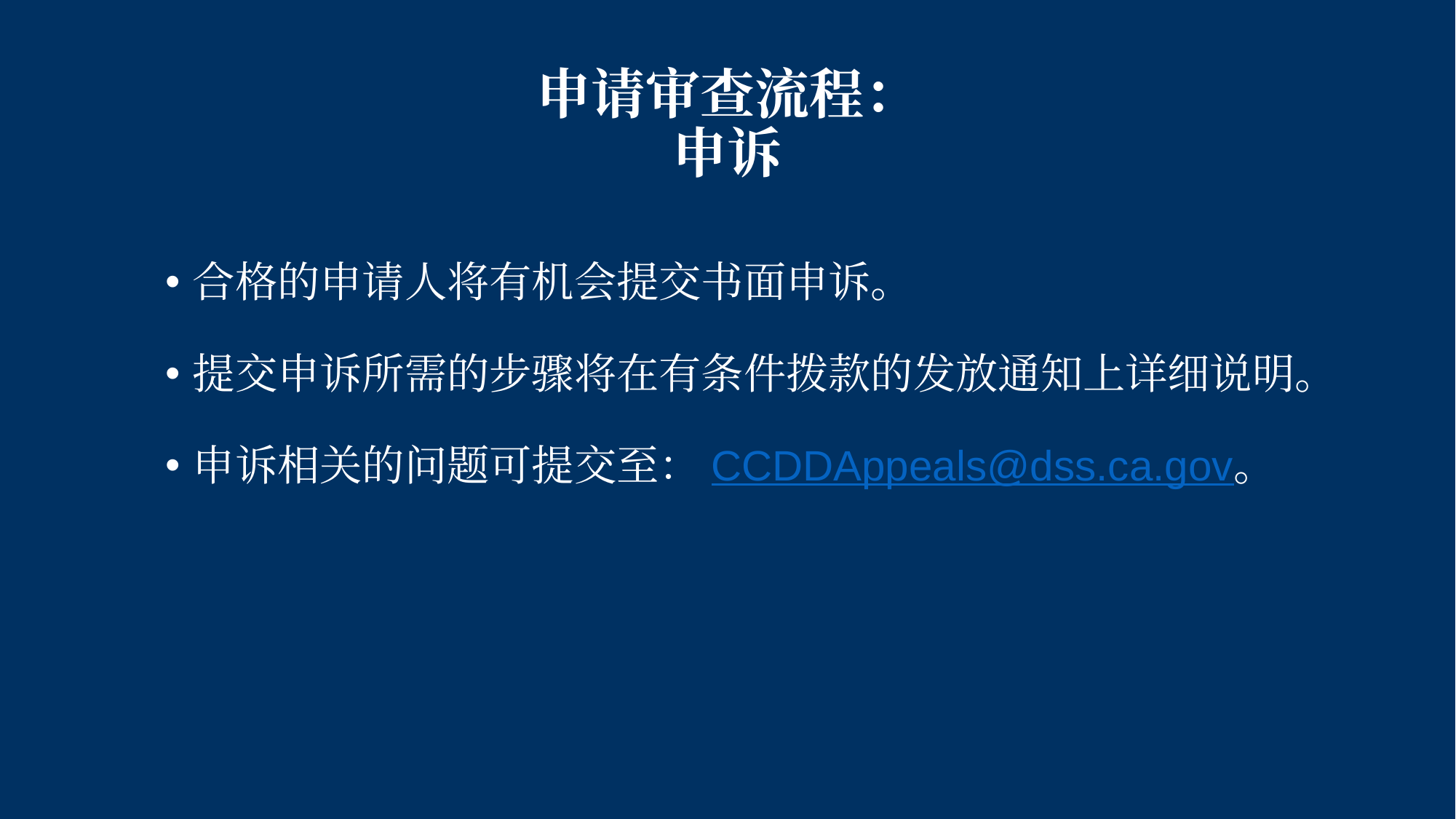

# 申请审查流程： 申诉
合格的申请人将有机会提交书面申诉。

提交申诉所需的步骤将在有条件拨款的发放通知上详细说明。

申诉相关的问题可提交至：CCDDAppeals@dss.ca.gov。